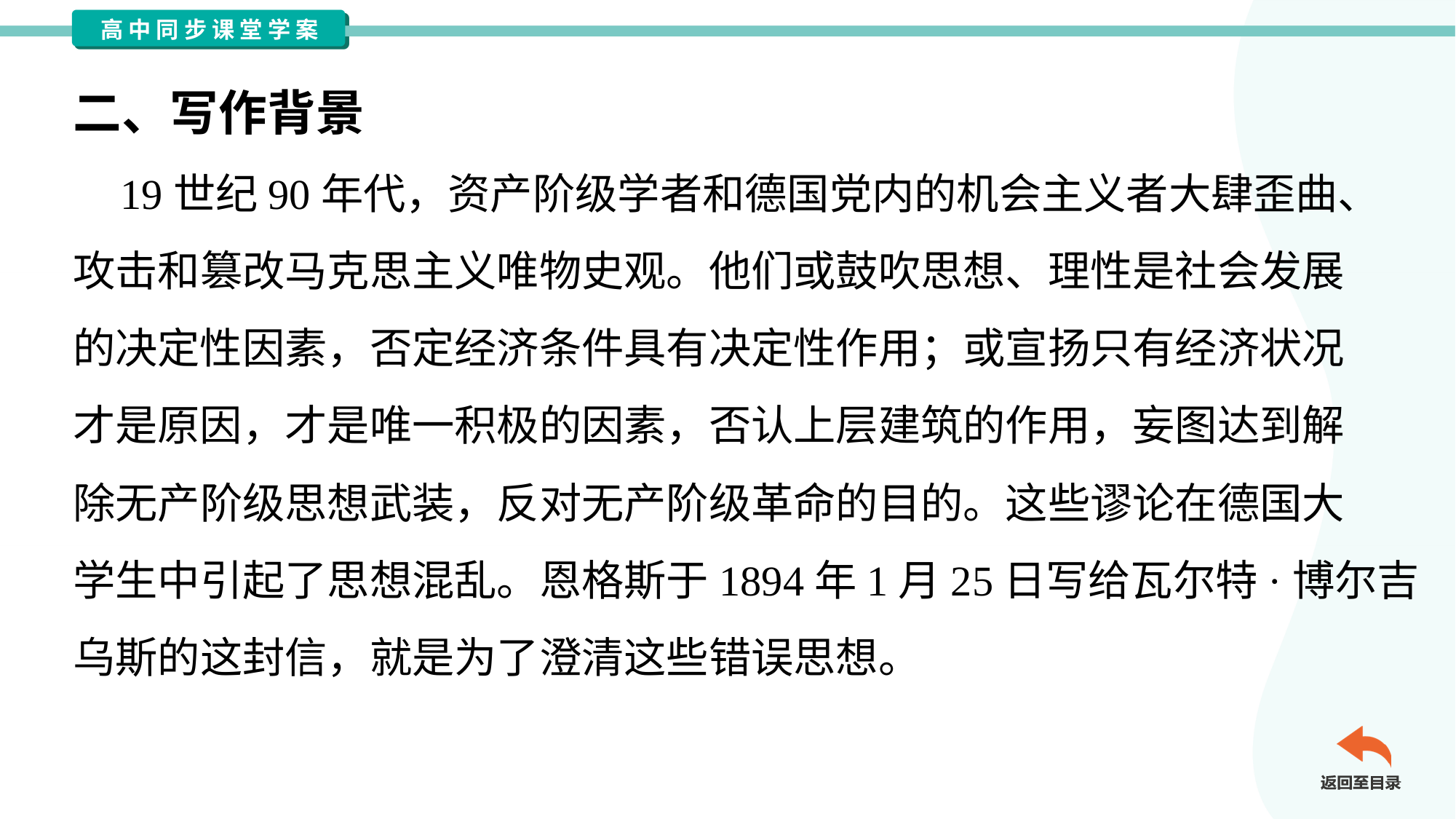

二、写作背景
    19世纪90年代，资产阶级学者和德国党内的机会主义者大肆歪曲、
攻击和篡改马克思主义唯物史观。他们或鼓吹思想、理性是社会发展
的决定性因素，否定经济条件具有决定性作用；或宣扬只有经济状况
才是原因，才是唯一积极的因素，否认上层建筑的作用，妄图达到解
除无产阶级思想武装，反对无产阶级革命的目的。这些谬论在德国大
学生中引起了思想混乱。恩格斯于1894年1月25日写给瓦尔特·博尔吉
乌斯的这封信，就是为了澄清这些错误思想。